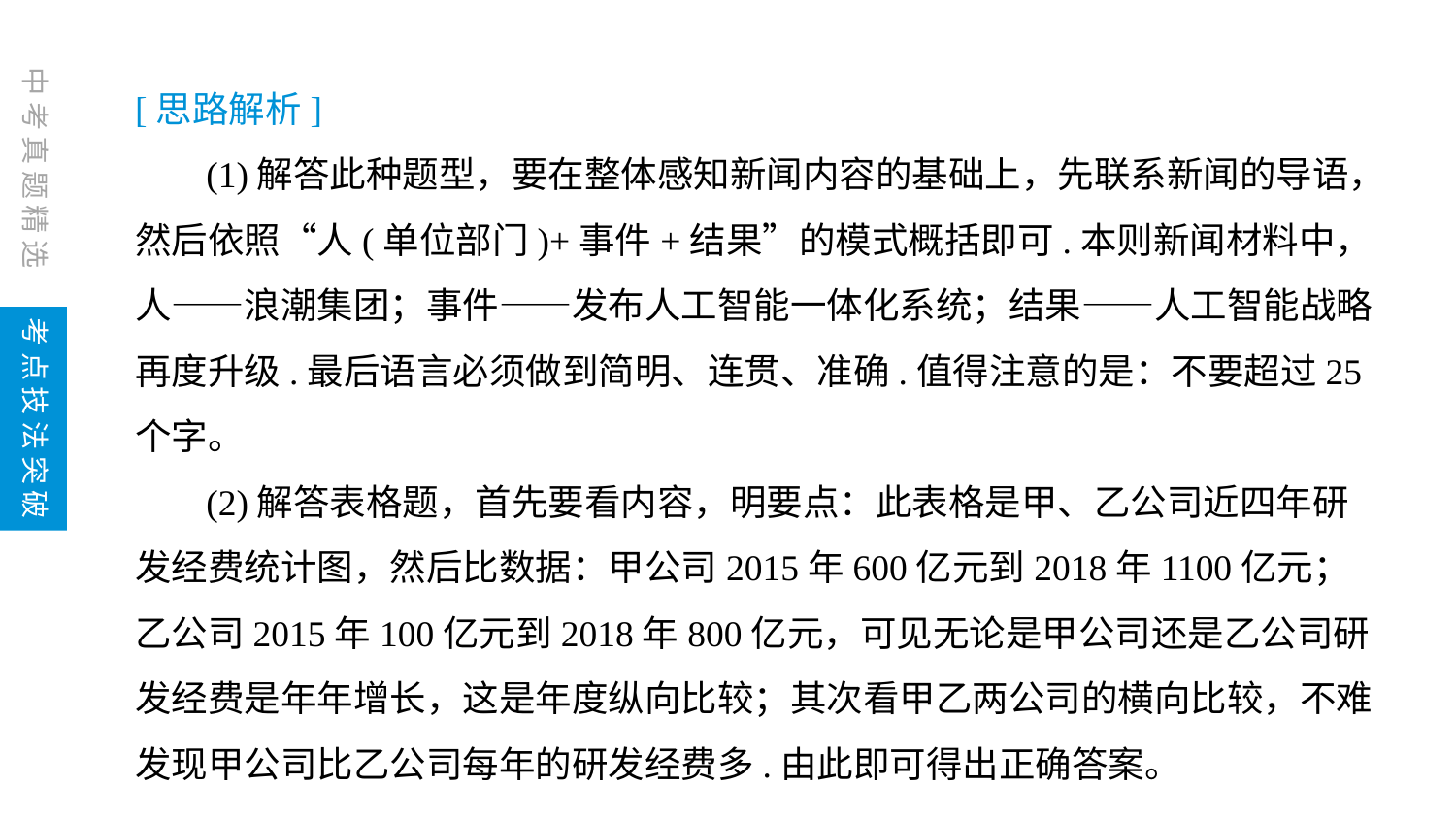

[思路解析]
(1)解答此种题型，要在整体感知新闻内容的基础上，先联系新闻的导语，然后依照“人(单位部门)+事件+结果”的模式概括即可.本则新闻材料中，人——浪潮集团；事件——发布人工智能一体化系统；结果——人工智能战略再度升级.最后语言必须做到简明、连贯、准确.值得注意的是：不要超过25个字。
(2)解答表格题，首先要看内容，明要点：此表格是甲、乙公司近四年研发经费统计图，然后比数据：甲公司2015年600亿元到2018年1100亿元；乙公司2015年100亿元到2018年800亿元，可见无论是甲公司还是乙公司研发经费是年年增长，这是年度纵向比较；其次看甲乙两公司的横向比较，不难发现甲公司比乙公司每年的研发经费多.由此即可得出正确答案。